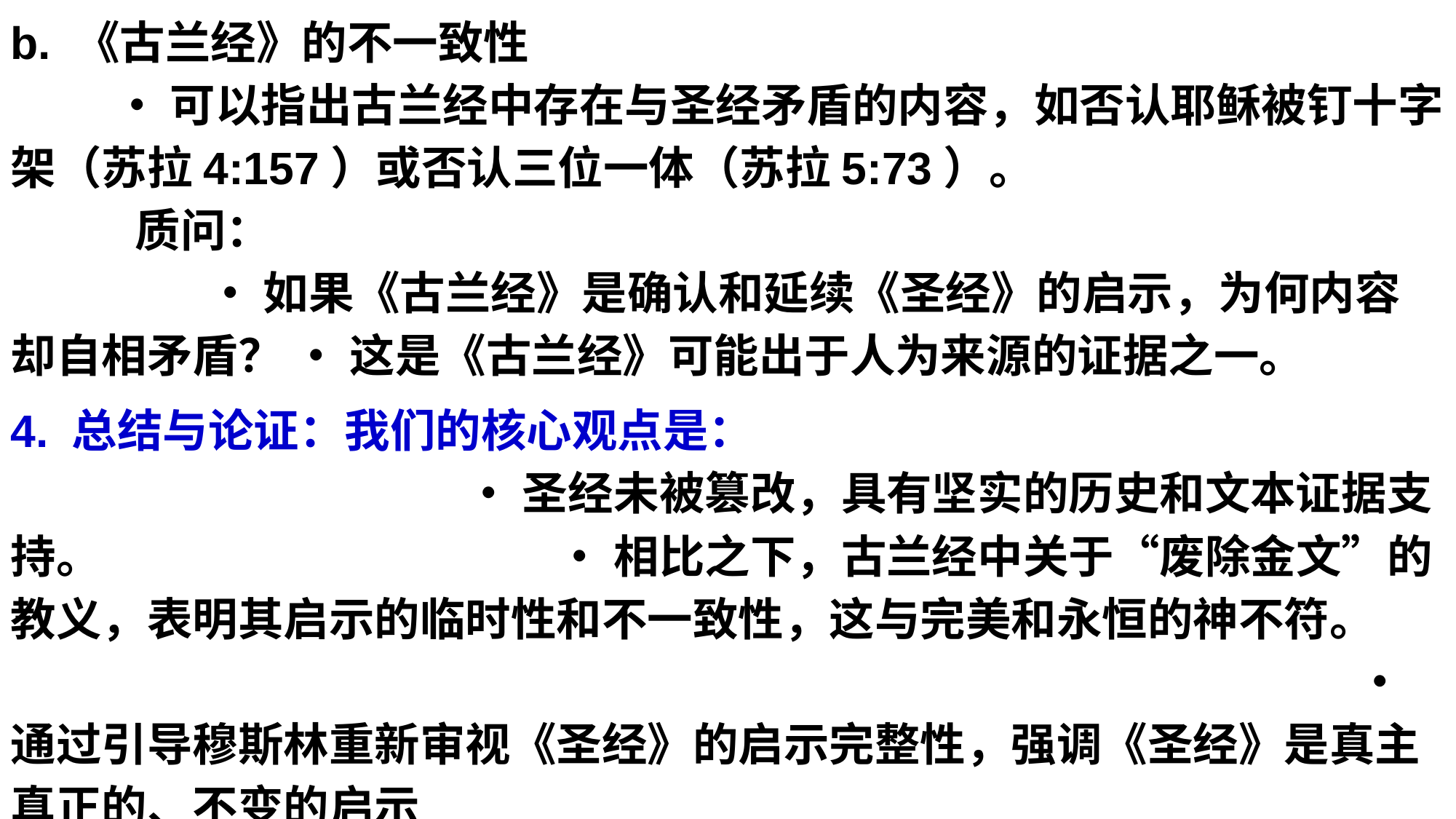

b. 《古兰经》的不一致性                                                                                                   • 可以指出古兰经中存在与圣经矛盾的内容，如否认耶稣被钉十字架（苏拉4:157）或否认三位一体（苏拉5:73）。                                                    质问：                                                                                                                                     • 如果《古兰经》是确认和延续《圣经》的启示，为何内容却自相矛盾？ • 这是《古兰经》可能出于人为来源的证据之一。
4. 总结与论证：我们的核心观点是：                                                                                                               • 圣经未被篡改，具有坚实的历史和文本证据支持。                                            • 相比之下，古兰经中关于“废除金文”的教义，表明其启示的临时性和不一致性，这与完美和永恒的神不符。                                                                                                                                         • 通过引导穆斯林重新审视《圣经》的启示完整性，强调《圣经》是真主真正的、不变的启示